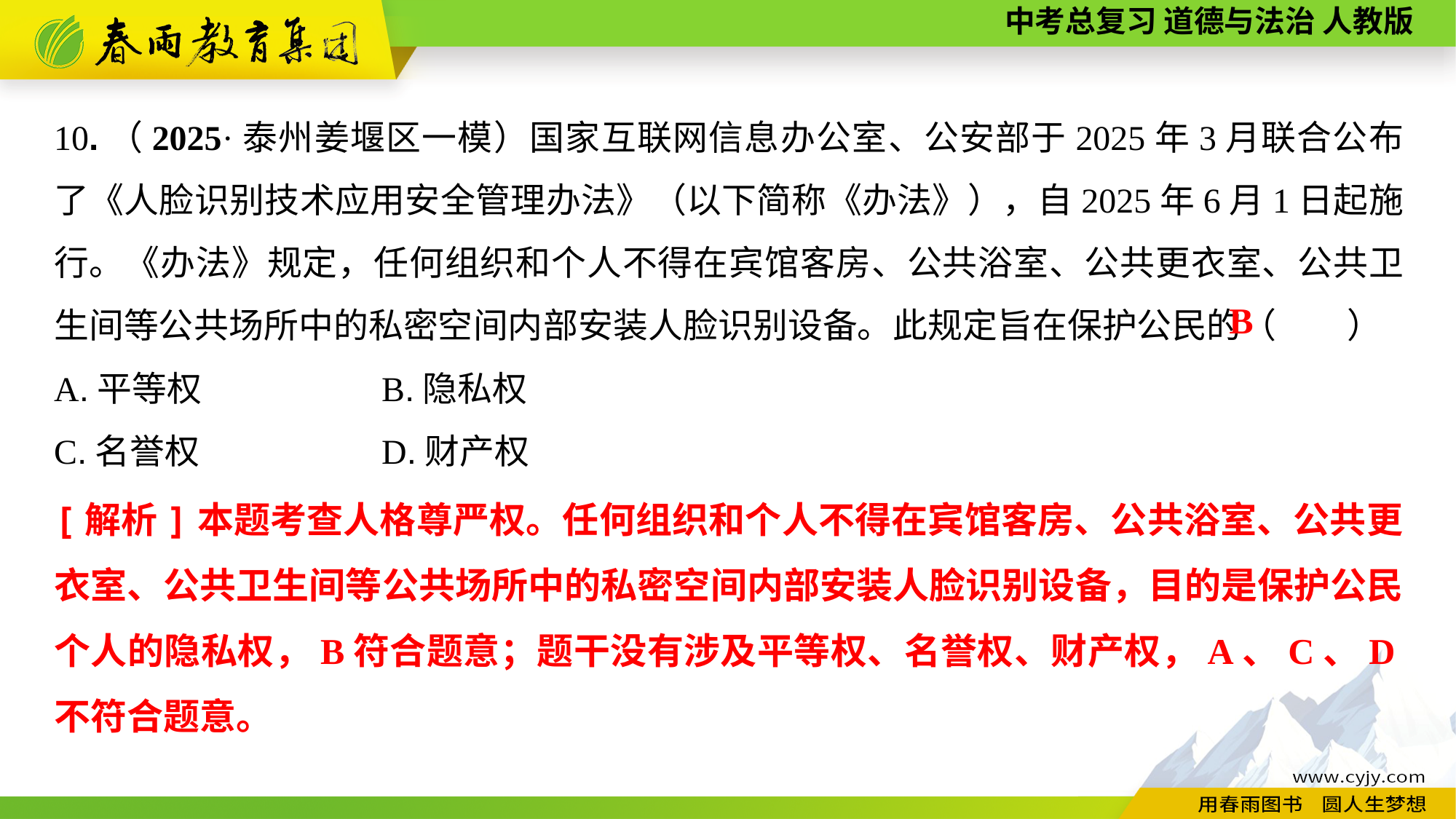

10.（2025·泰州姜堰区一模）国家互联网信息办公室、公安部于2025年3月联合公布了《人脸识别技术应用安全管理办法》（以下简称《办法》），自2025年6月1日起施行。《办法》规定，任何组织和个人不得在宾馆客房、公共浴室、公共更衣室、公共卫生间等公共场所中的私密空间内部安装人脸识别设备。此规定旨在保护公民的（　　）
A.平等权		B.隐私权
C.名誉权		D.财产权
B
[解析]本题考查人格尊严权。任何组织和个人不得在宾馆客房、公共浴室、公共更衣室、公共卫生间等公共场所中的私密空间内部安装人脸识别设备，目的是保护公民个人的隐私权，B符合题意；题干没有涉及平等权、名誉权、财产权，A、C、D不符合题意。